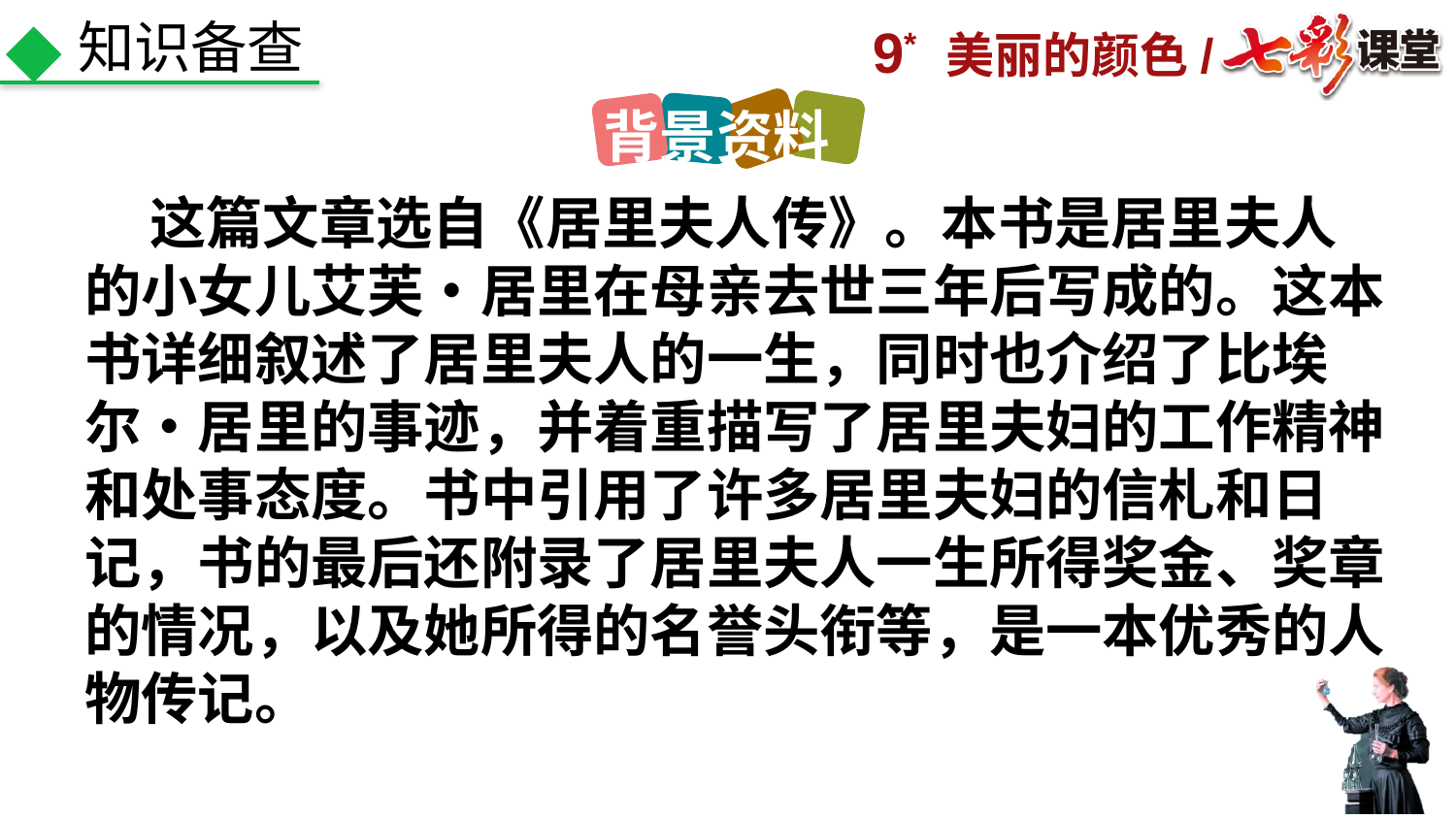

知识备查

背景资料

    这篇文章选自《居里夫人传》。本书是居里夫人的小女儿艾芙•居里在母亲去世三年后写成的。这本书详细叙述了居里夫人的一生，同时也介绍了比埃尔•居里的事迹，并着重描写了居里夫妇的工作精神和处事态度。书中引用了许多居里夫妇的信札和日记，书的最后还附录了居里夫人一生所得奖金、奖章的情况，以及她所得的名誉头衔等，是一本优秀的人物传记。